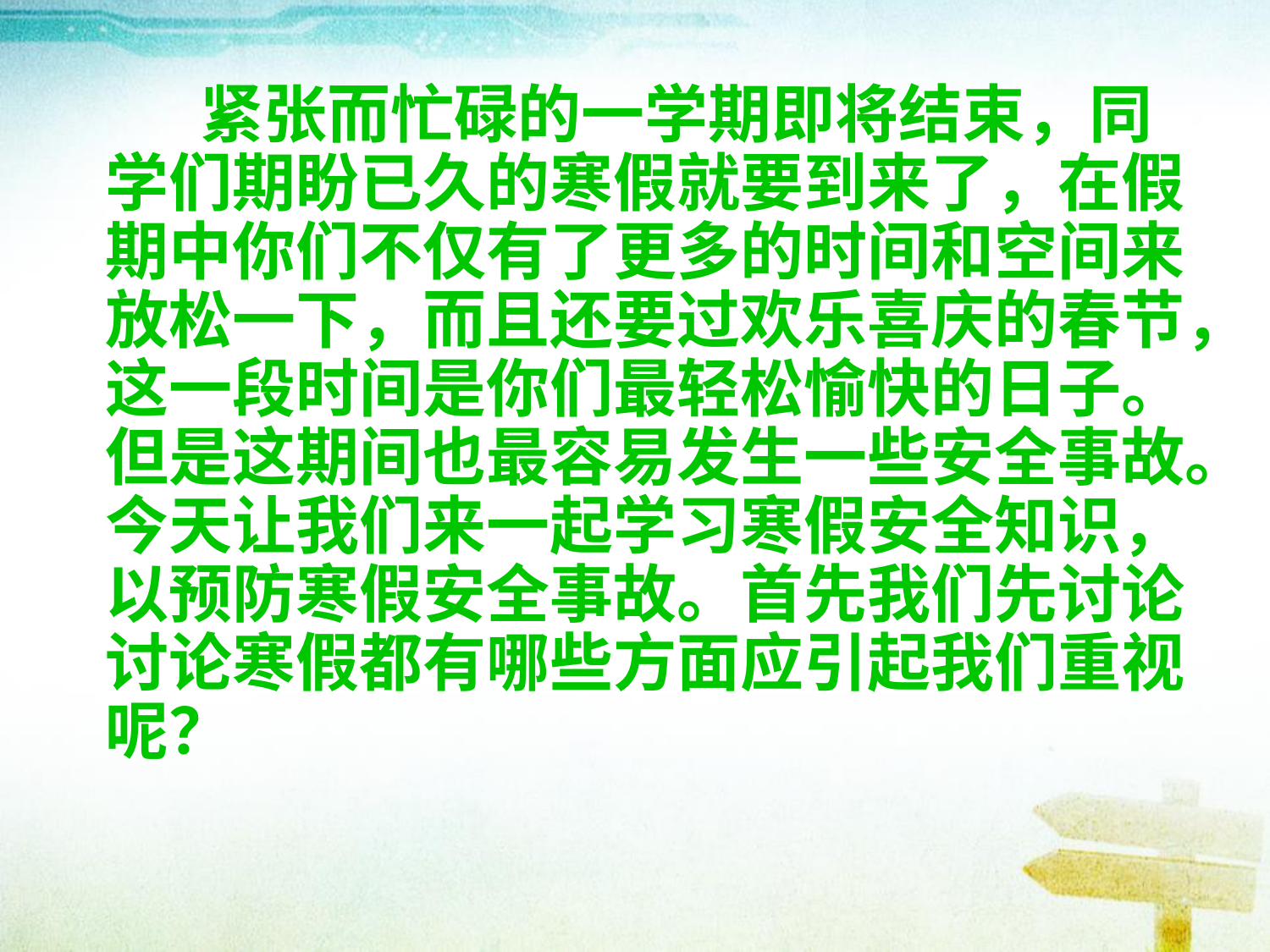

紧张而忙碌的一学期即将结束，同学们期盼已久的寒假就要到来了，在假期中你们不仅有了更多的时间和空间来放松一下，而且还要过欢乐喜庆的春节，这一段时间是你们最轻松愉快的日子。但是这期间也最容易发生一些安全事故。今天让我们来一起学习寒假安全知识，以预防寒假安全事故。首先我们先讨论讨论寒假都有哪些方面应引起我们重视呢？